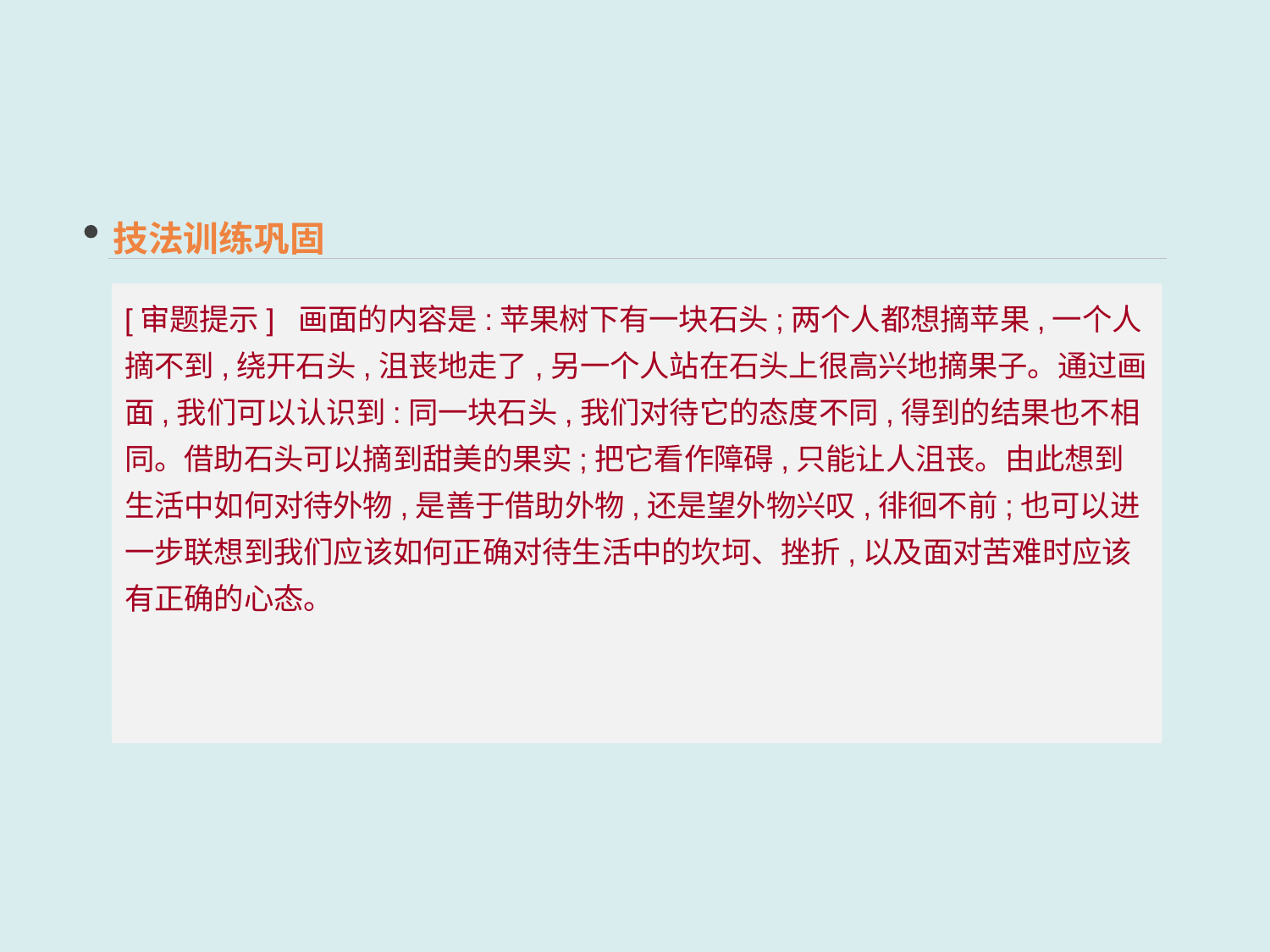

技法训练巩固

[审题提示]  画面的内容是:苹果树下有一块石头;两个人都想摘苹果,一个人摘不到,绕开石头,沮丧地走了,另一个人站在石头上很高兴地摘果子。通过画面,我们可以认识到:同一块石头,我们对待它的态度不同,得到的结果也不相同。借助石头可以摘到甜美的果实;把它看作障碍,只能让人沮丧。由此想到生活中如何对待外物,是善于借助外物,还是望外物兴叹,徘徊不前;也可以进一步联想到我们应该如何正确对待生活中的坎坷、挫折,以及面对苦难时应该有正确的心态。